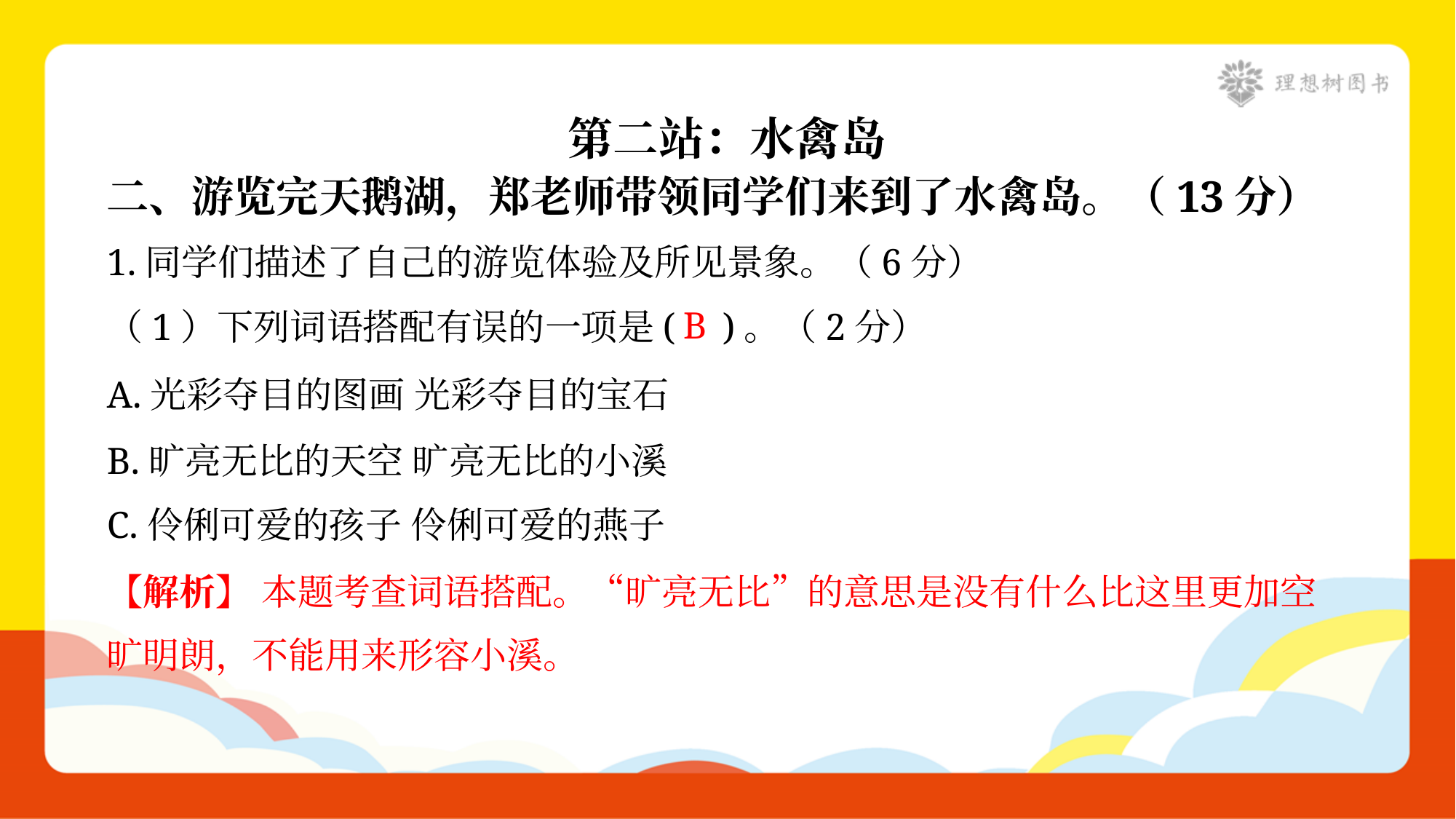

第二站：水禽岛
二、游览完天鹅湖，郑老师带领同学们来到了水禽岛。（13分）
1.同学们描述了自己的游览体验及所见景象。（6分）
B
（1）下列词语搭配有误的一项是(     )。（2分）
A.光彩夺目的图画 光彩夺目的宝石
B.旷亮无比的天空 旷亮无比的小溪
C.伶俐可爱的孩子 伶俐可爱的燕子
【解析】 本题考查词语搭配。“旷亮无比”的意思是没有什么比这里更加空
旷明朗，不能用来形容小溪。